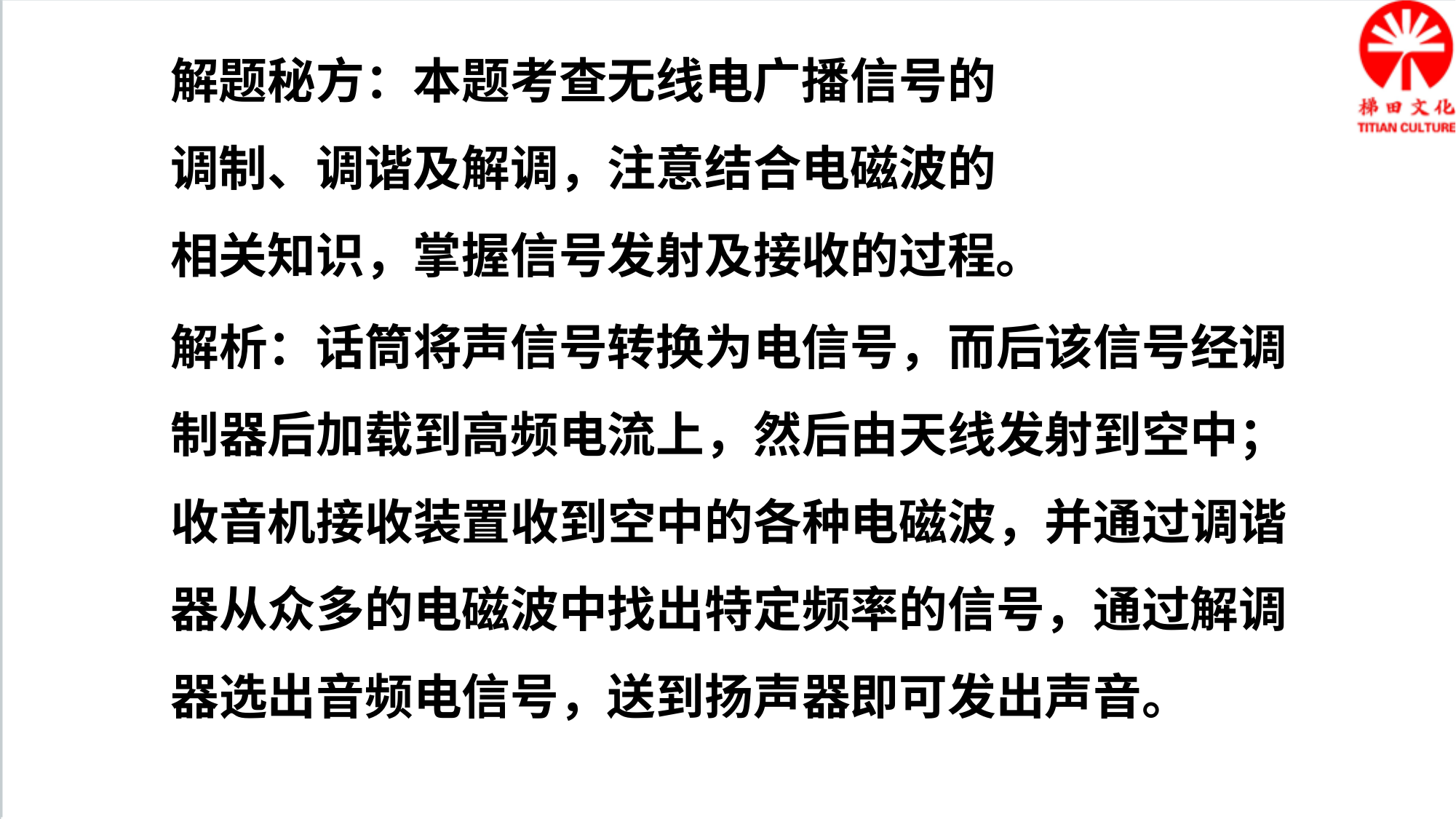

解题秘方：本题考查无线电广播信号的调制、调谐及解调，注意结合电磁波的相关知识，掌握信号发射及接收的过程。
解析：话筒将声信号转换为电信号，而后该信号经调制器后加载到高频电流上，然后由天线发射到空中；收音机接收装置收到空中的各种电磁波，并通过调谐器从众多的电磁波中找出特定频率的信号，通过解调器选出音频电信号，送到扬声器即可发出声音。